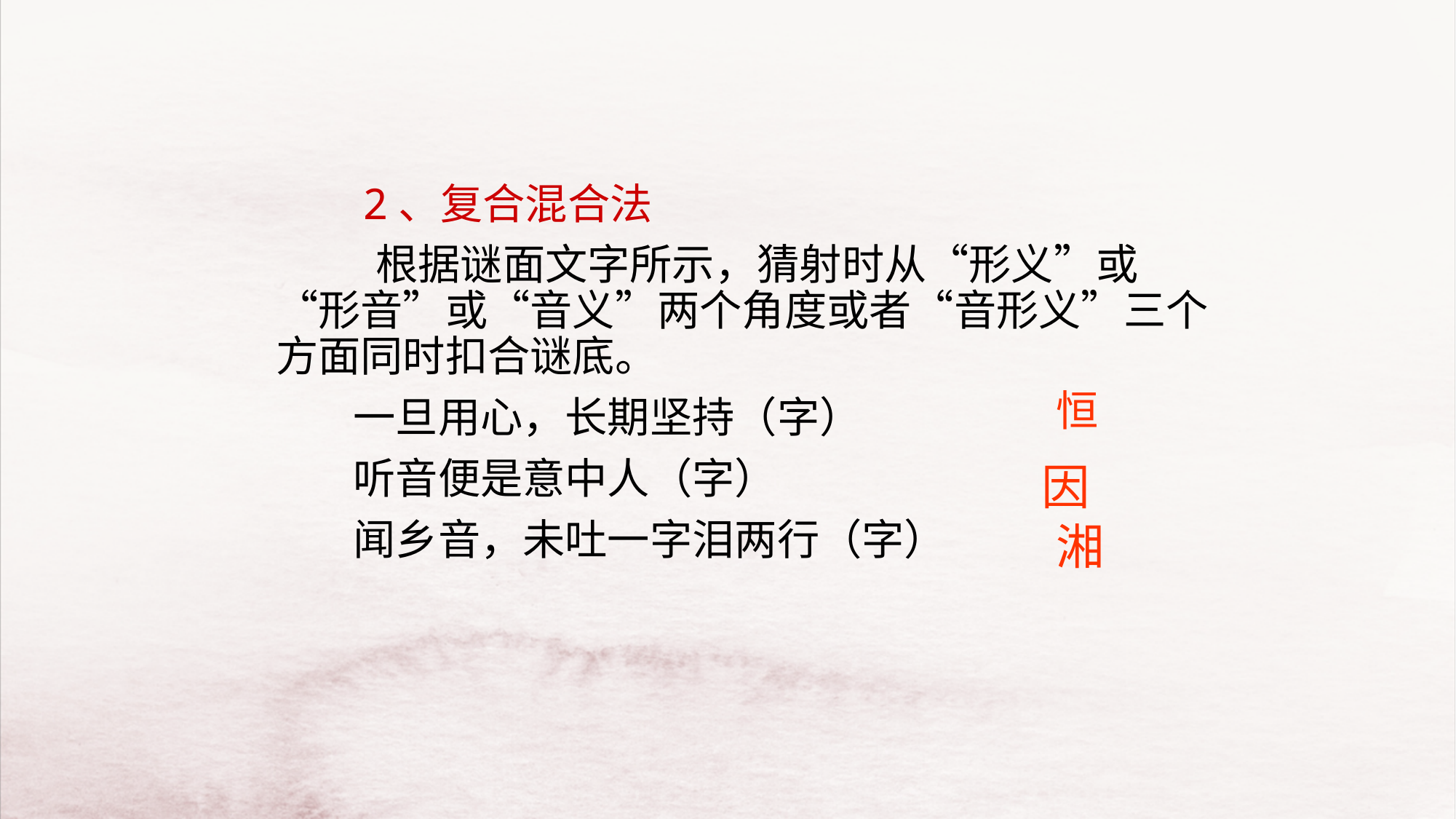

2、复合混合法
　　　根据谜面文字所示，猜射时从“形义”或“形音”或“音义”两个角度或者“音形义”三个方面同时扣合谜底。
          一旦用心，长期坚持（字）
          听音便是意中人（字）
          闻乡音，未吐一字泪两行（字）

恒
因

湘